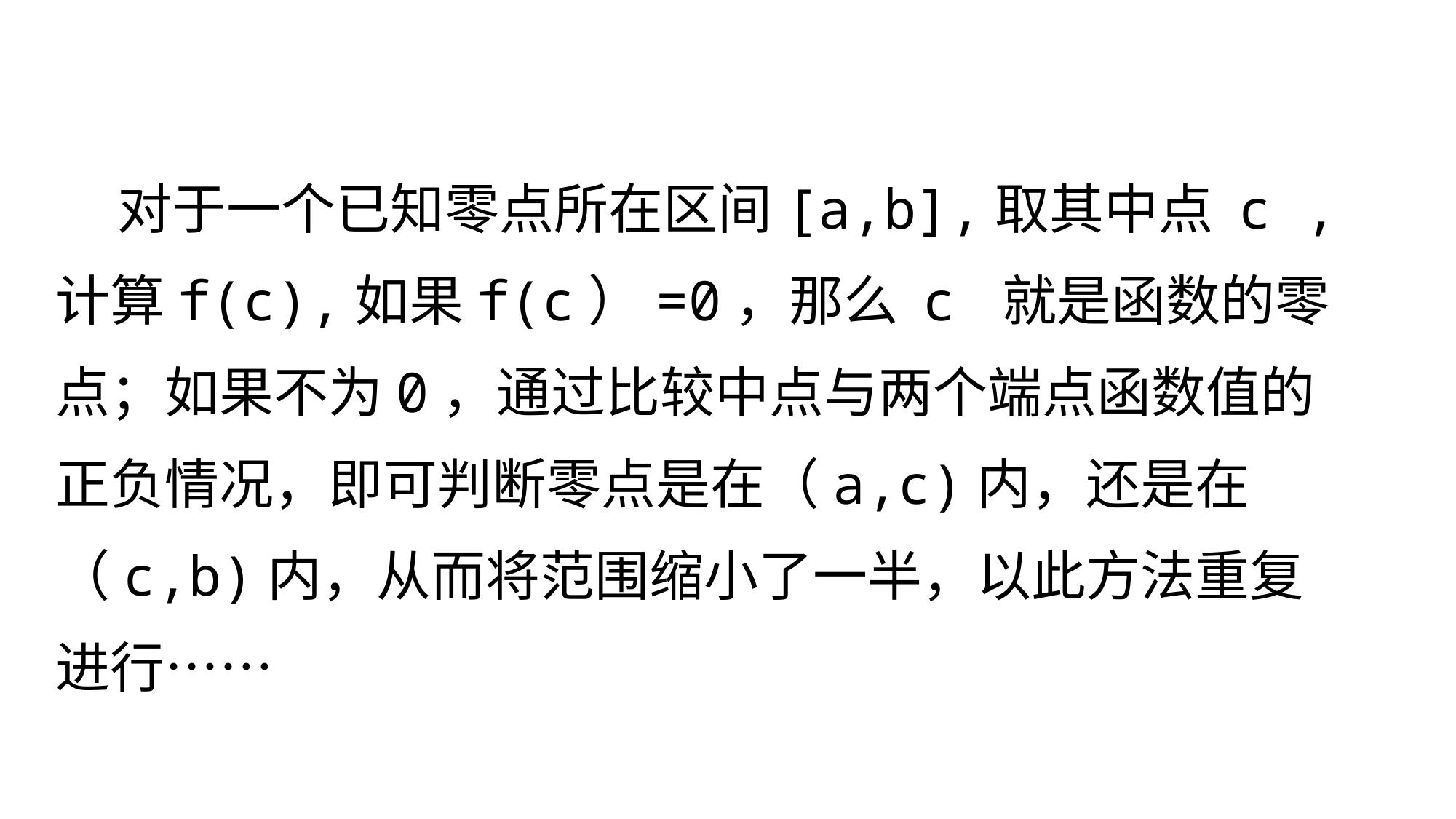

对于一个已知零点所在区间[a,b],取其中点 c ,计算f(c),如果f(c）=0，那么 c 就是函数的零点；如果不为0，通过比较中点与两个端点函数值的正负情况，即可判断零点是在（a,c)内，还是在（c,b)内，从而将范围缩小了一半，以此方法重复进行……